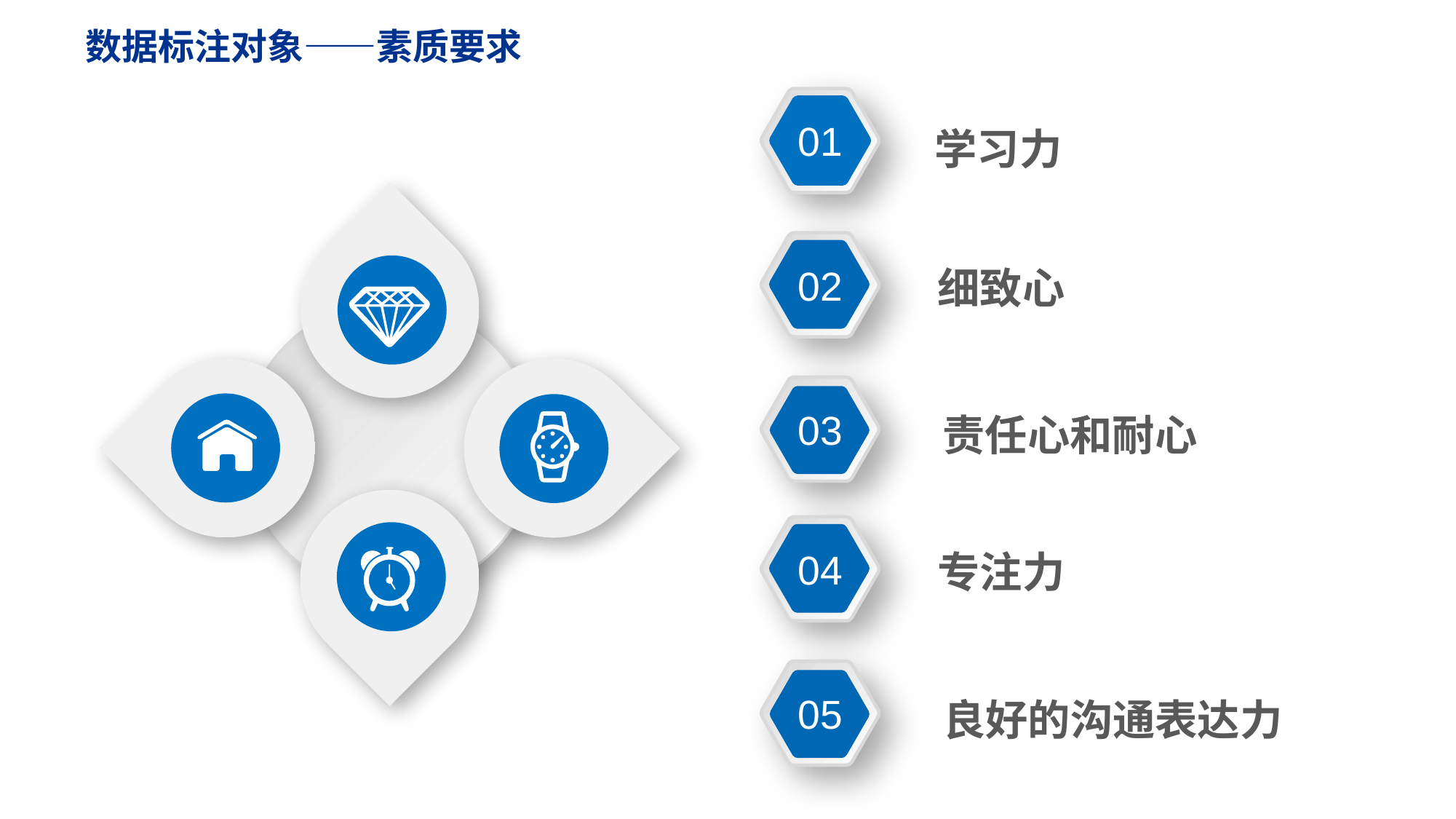

数据标注对象——素质要求

01
学习力

02
细致心

03

责任心和耐心

04
专注力

05
良好的沟通表达力